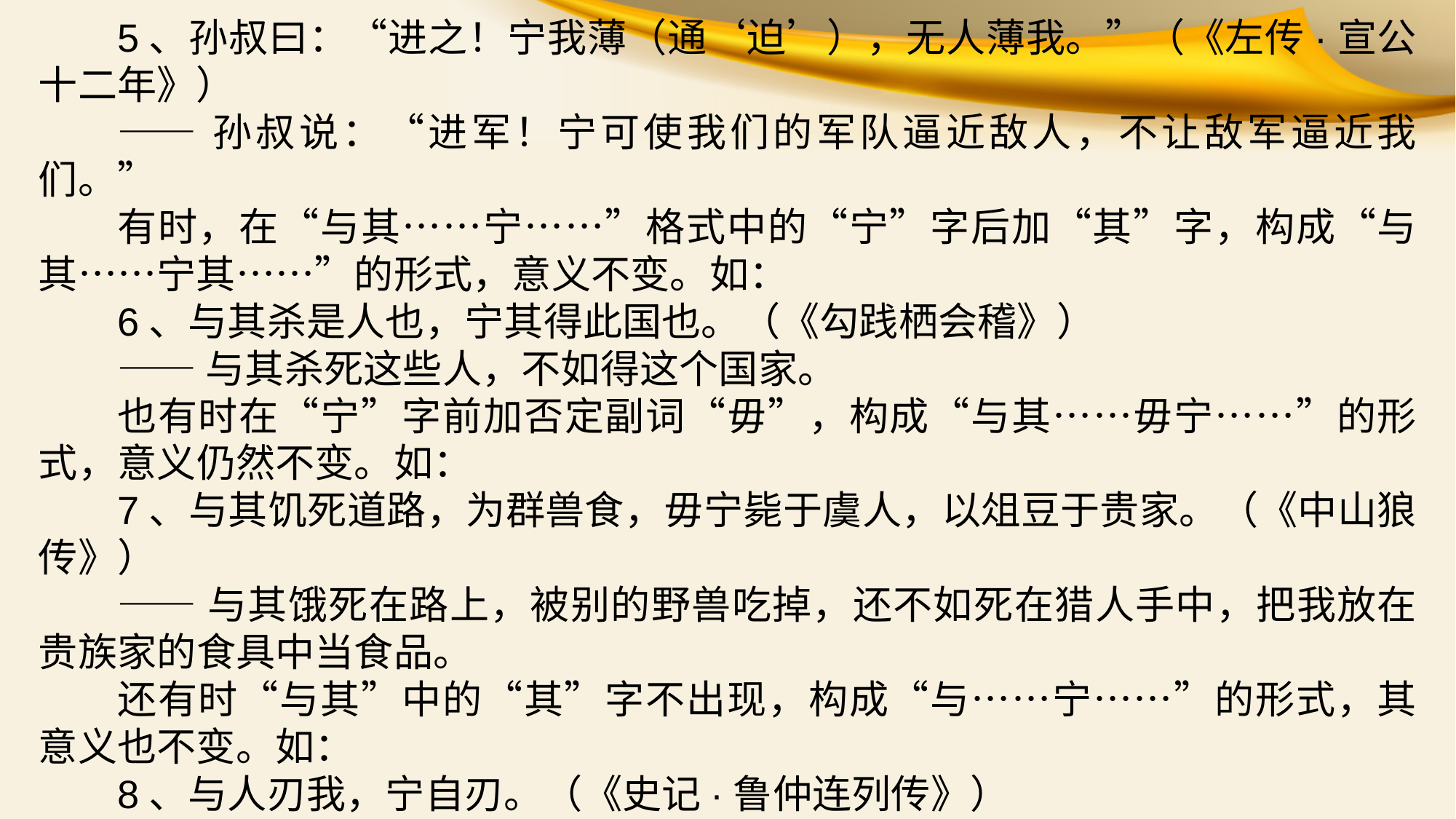

5、孙叔曰：“进之！宁我薄（通‘迫’），无人薄我。”（《左传·宣公十二年》）
——孙叔说：“进军！宁可使我们的军队逼近敌人，不让敌军逼近我们。”
有时，在“与其……宁……”格式中的“宁”字后加“其”字，构成“与其……宁其……”的形式，意义不变。如：
6、与其杀是人也，宁其得此国也。（《勾践栖会稽》）
——与其杀死这些人，不如得这个国家。
也有时在“宁”字前加否定副词“毋”，构成“与其……毋宁……”的形式，意义仍然不变。如：
7、与其饥死道路，为群兽食，毋宁毙于虞人，以俎豆于贵家。（《中山狼传》）
——与其饿死在路上，被别的野兽吃掉，还不如死在猎人手中，把我放在贵族家的食具中当食品。
还有时“与其”中的“其”字不出现，构成“与……宁……”的形式，其意义也不变。如：
8、与人刃我，宁自刃。（《史记·鲁仲连列传》）
——与其让别人用刀子杀死我，宁可自杀。